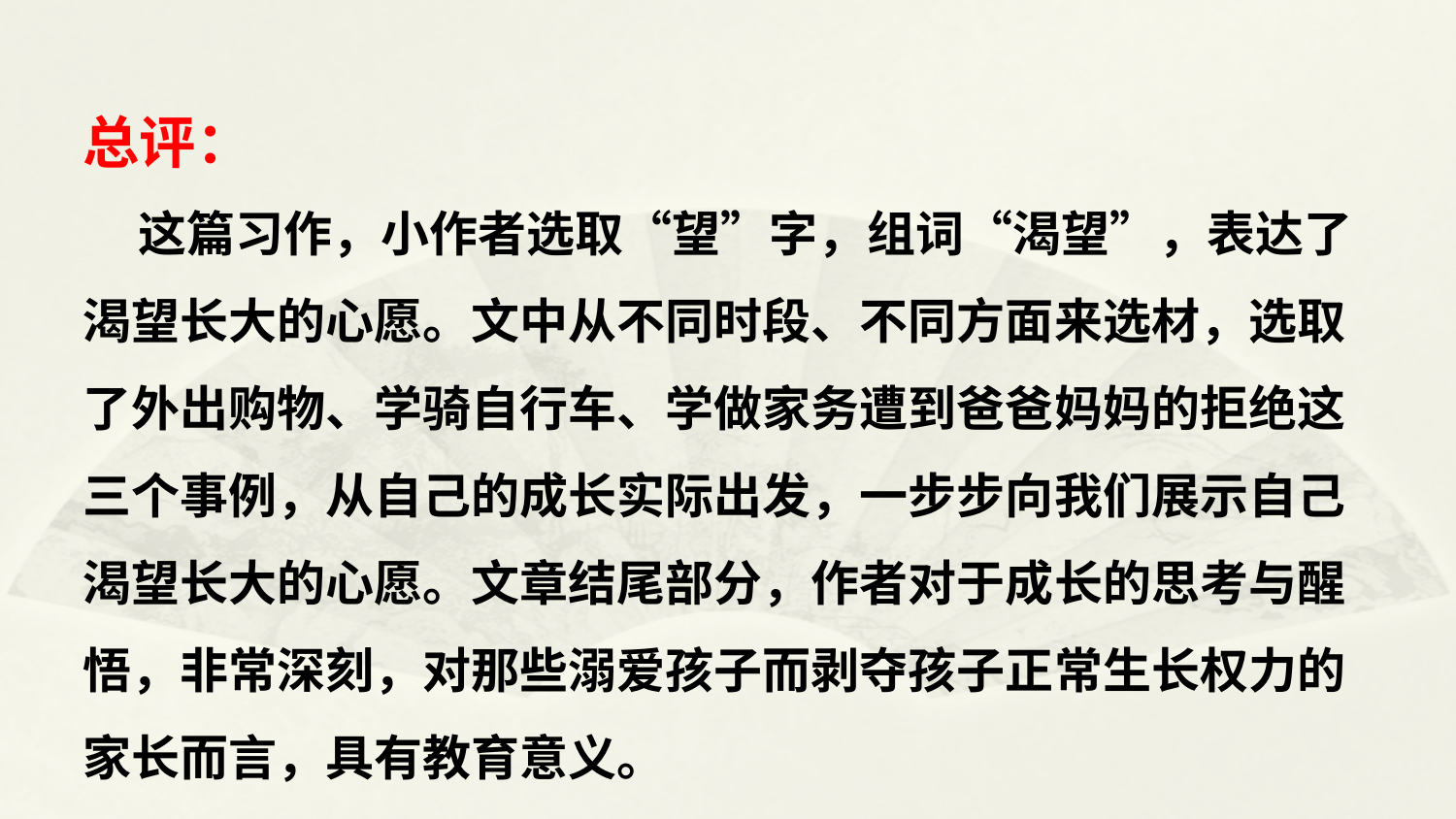

总评：
    这篇习作，小作者选取“望”字，组词“渴望”，表达了渴望长大的心愿。文中从不同时段、不同方面来选材，选取了外出购物、学骑自行车、学做家务遭到爸爸妈妈的拒绝这三个事例，从自己的成长实际出发，一步步向我们展示自己渴望长大的心愿。文章结尾部分，作者对于成长的思考与醒悟，非常深刻，对那些溺爱孩子而剥夺孩子正常生长权力的家长而言，具有教育意义。